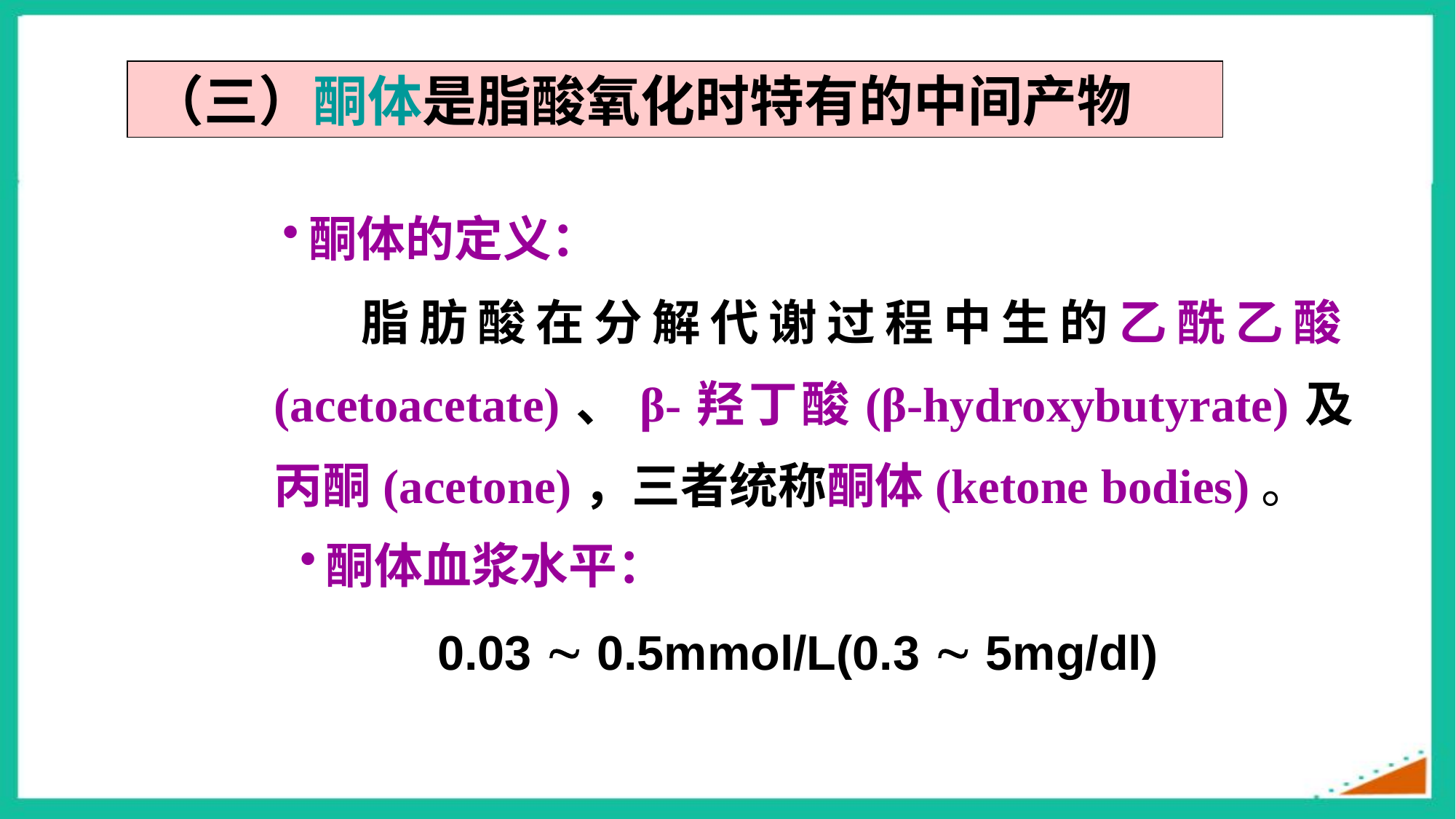

（三）酮体是脂酸氧化时特有的中间产物
酮体的定义：
脂肪酸在分解代谢过程中生的乙酰乙酸(acetoacetate)、β-羟丁酸(β-hydroxybutyrate)及丙酮(acetone)，三者统称酮体(ketone bodies)。
酮体血浆水平：
0.03 ∼ 0.5mmol/L(0.3 ∼ 5mg/dl)